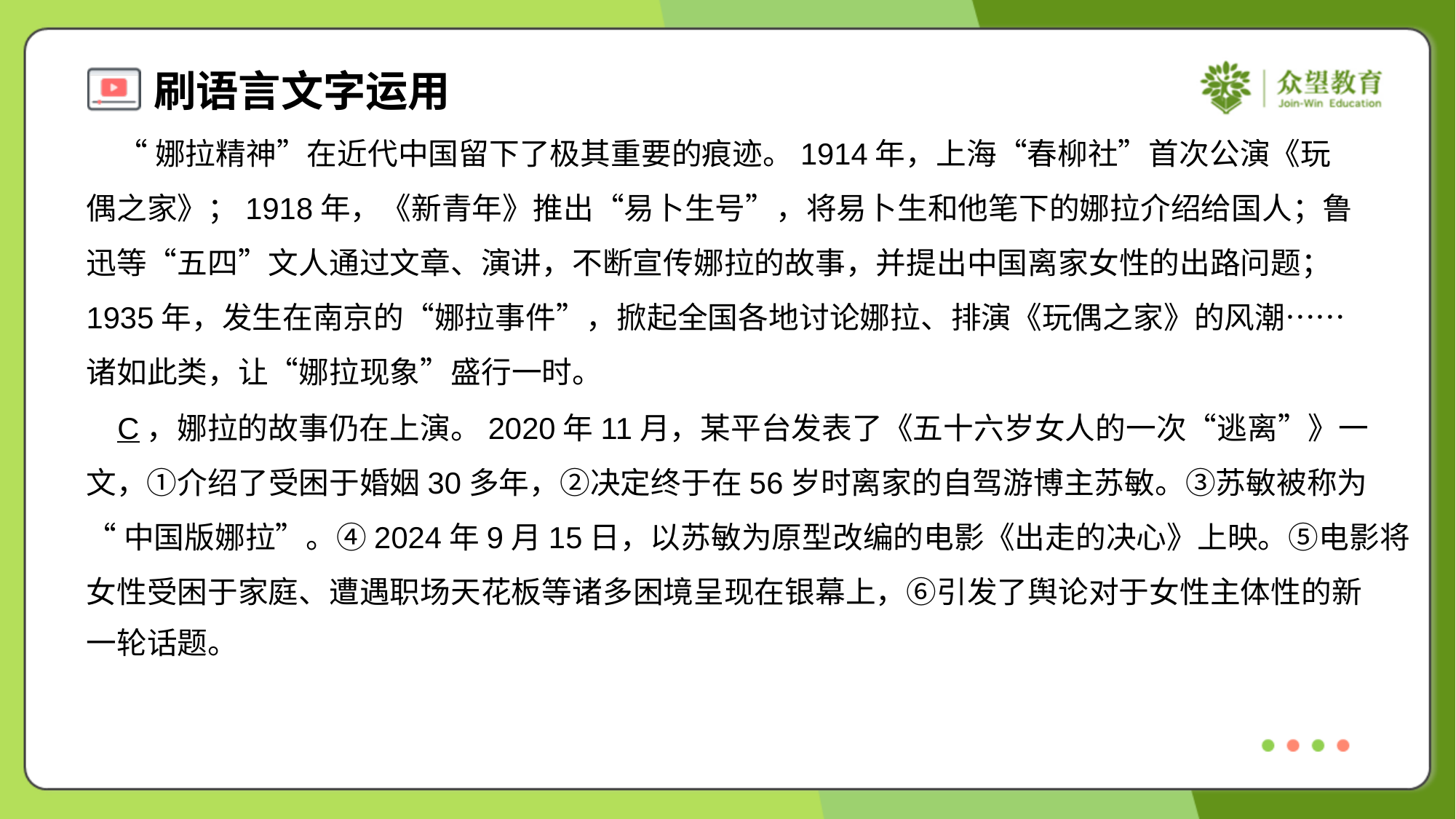

“娜拉精神”在近代中国留下了极其重要的痕迹。1914年，上海“春柳社”首次公演《玩
偶之家》；1918年，《新青年》推出“易卜生号”，将易卜生和他笔下的娜拉介绍给国人；鲁
迅等“五四”文人通过文章、演讲，不断宣传娜拉的故事，并提出中国离家女性的出路问题；
1935年，发生在南京的“娜拉事件”，掀起全国各地讨论娜拉、排演《玩偶之家》的风潮……
诸如此类，让“娜拉现象”盛行一时。
    C，娜拉的故事仍在上演。2020年11月，某平台发表了《五十六岁女人的一次“逃离”》一
文，①介绍了受困于婚姻30多年，②决定终于在56岁时离家的自驾游博主苏敏。③苏敏被称为
“中国版娜拉”。④2024年9月15日，以苏敏为原型改编的电影《出走的决心》上映。⑤电影将
女性受困于家庭、遭遇职场天花板等诸多困境呈现在银幕上，⑥引发了舆论对于女性主体性的新
一轮话题。